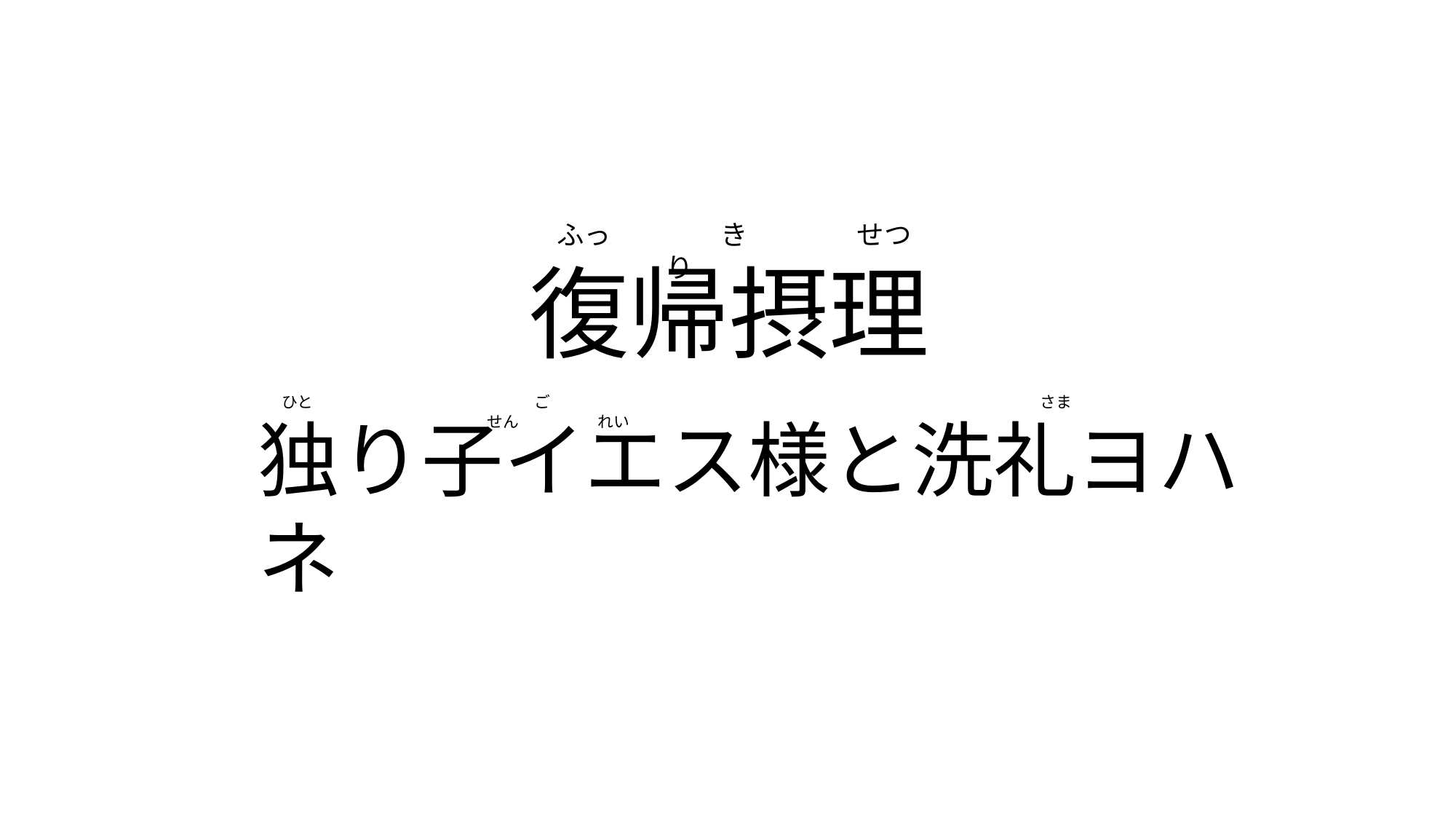

ふっ　　　　き　　　　せつ　　　　り
復帰摂理
ひと　　　　　　　　　　　　　　ご　　　　　　　　　　　　　　　　　　　　　　　　　　　　　　　さま　　　　　　　　　　　　　　せん　　　　　れい
独り子イエス様と洗礼ヨハネ